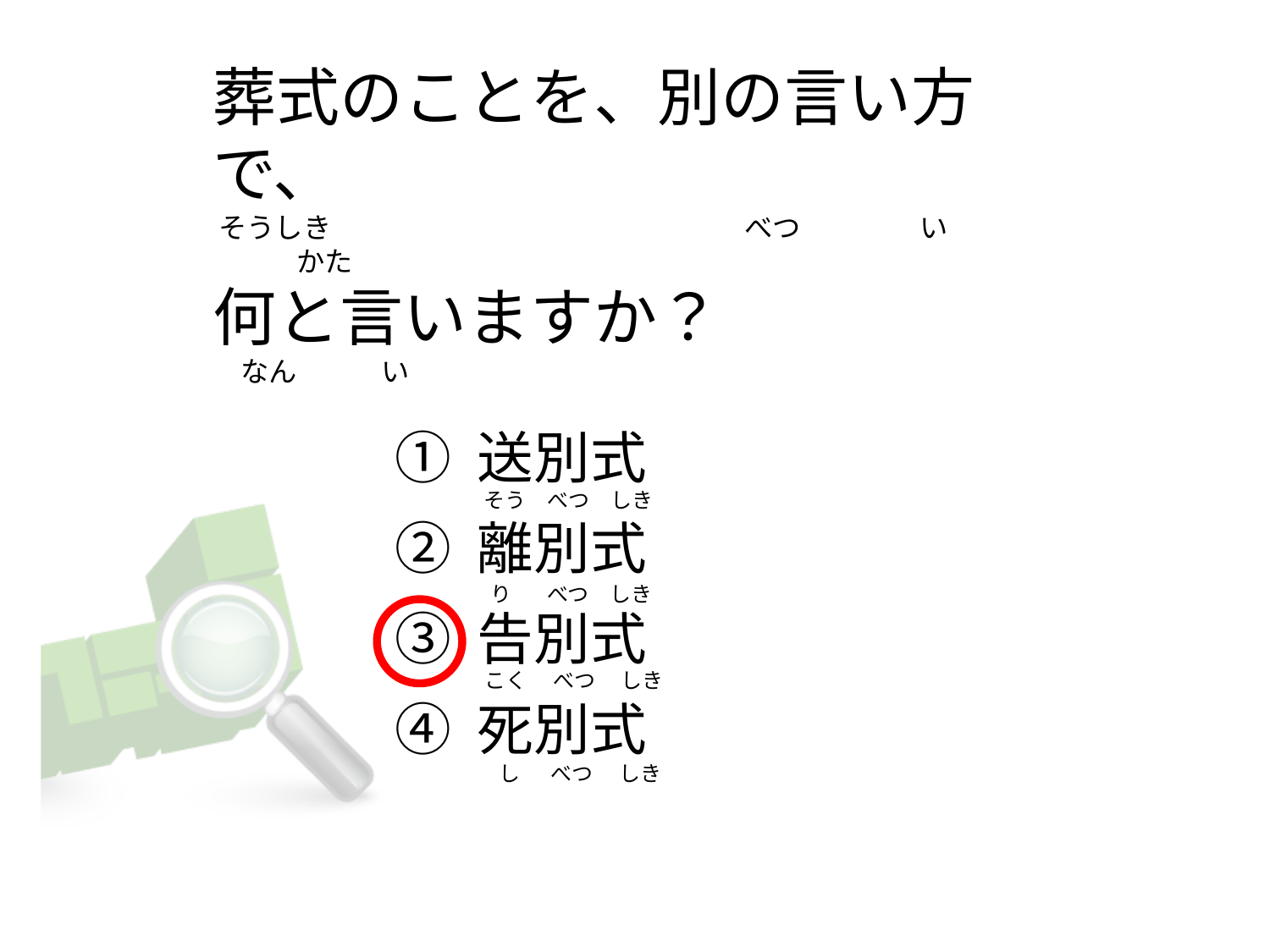

# 葬式のことを、別の言い方で、 そうしき　　　　　　　　　　　　　　   べつ　　　　 い　　　　　かた 何と言いますか？ 　なん　　　い
① 送別式
② 離別式
③ 告別式
④ 死別式
そう　べつ　しき
 り   　べつ　しき

こく　 べつ　 しき
  し　  べつ　 しき